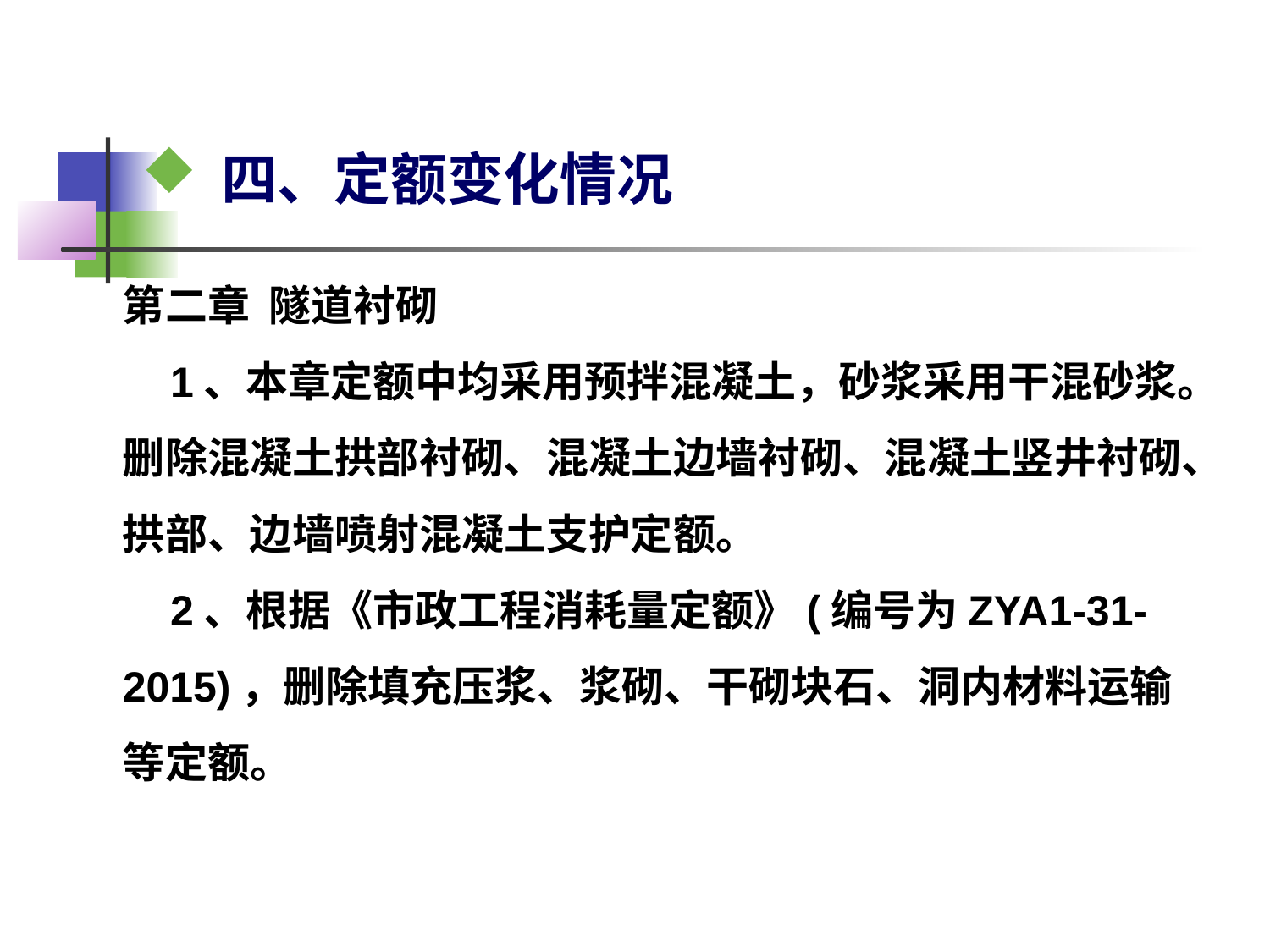

# 四、定额变化情况
第二章  隧道衬砌
    1、本章定额中均采用预拌混凝土，砂浆采用干混砂浆。删除混凝土拱部衬砌、混凝土边墙衬砌、混凝土竖井衬砌、拱部、边墙喷射混凝土支护定额。
    2、根据《市政工程消耗量定额》(编号为ZYA1-31-2015)，删除填充压浆、浆砌、干砌块石、洞内材料运输等定额。